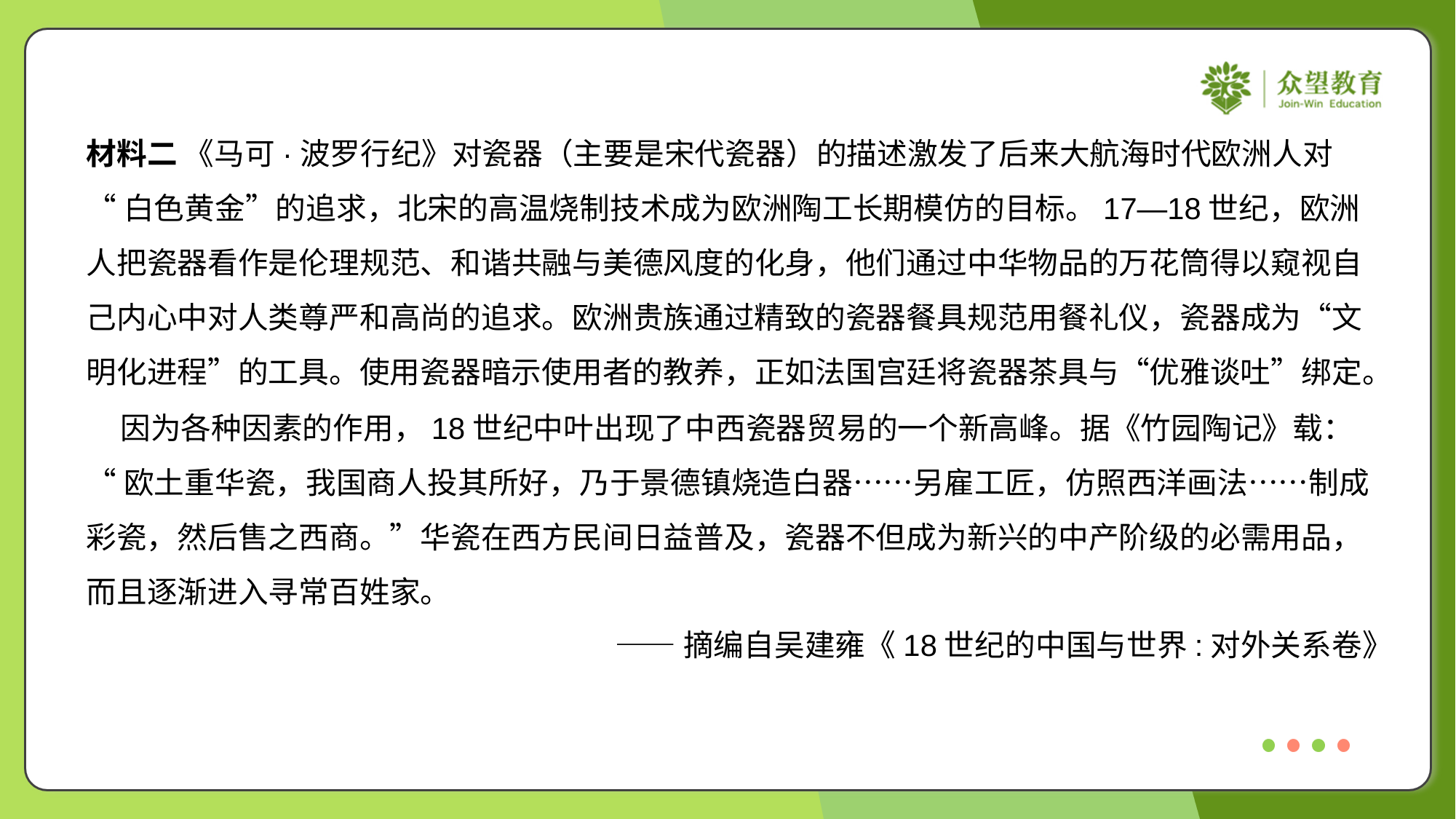

材料二 《马可·波罗行纪》对瓷器（主要是宋代瓷器）的描述激发了后来大航海时代欧洲人对
“白色黄金”的追求，北宋的高温烧制技术成为欧洲陶工长期模仿的目标。17—18世纪，欧洲
人把瓷器看作是伦理规范、和谐共融与美德风度的化身，他们通过中华物品的万花筒得以窥视自
己内心中对人类尊严和高尚的追求。欧洲贵族通过精致的瓷器餐具规范用餐礼仪，瓷器成为“文
明化进程”的工具。使用瓷器暗示使用者的教养，正如法国宫廷将瓷器茶具与“优雅谈吐”绑定。
    因为各种因素的作用，18世纪中叶出现了中西瓷器贸易的一个新高峰。据《竹园陶记》载：
“欧土重华瓷，我国商人投其所好，乃于景德镇烧造白器……另雇工匠，仿照西洋画法……制成
彩瓷，然后售之西商。”华瓷在西方民间日益普及，瓷器不但成为新兴的中产阶级的必需用品，
而且逐渐进入寻常百姓家。
——摘编自吴建雍《18世纪的中国与世界:对外关系卷》